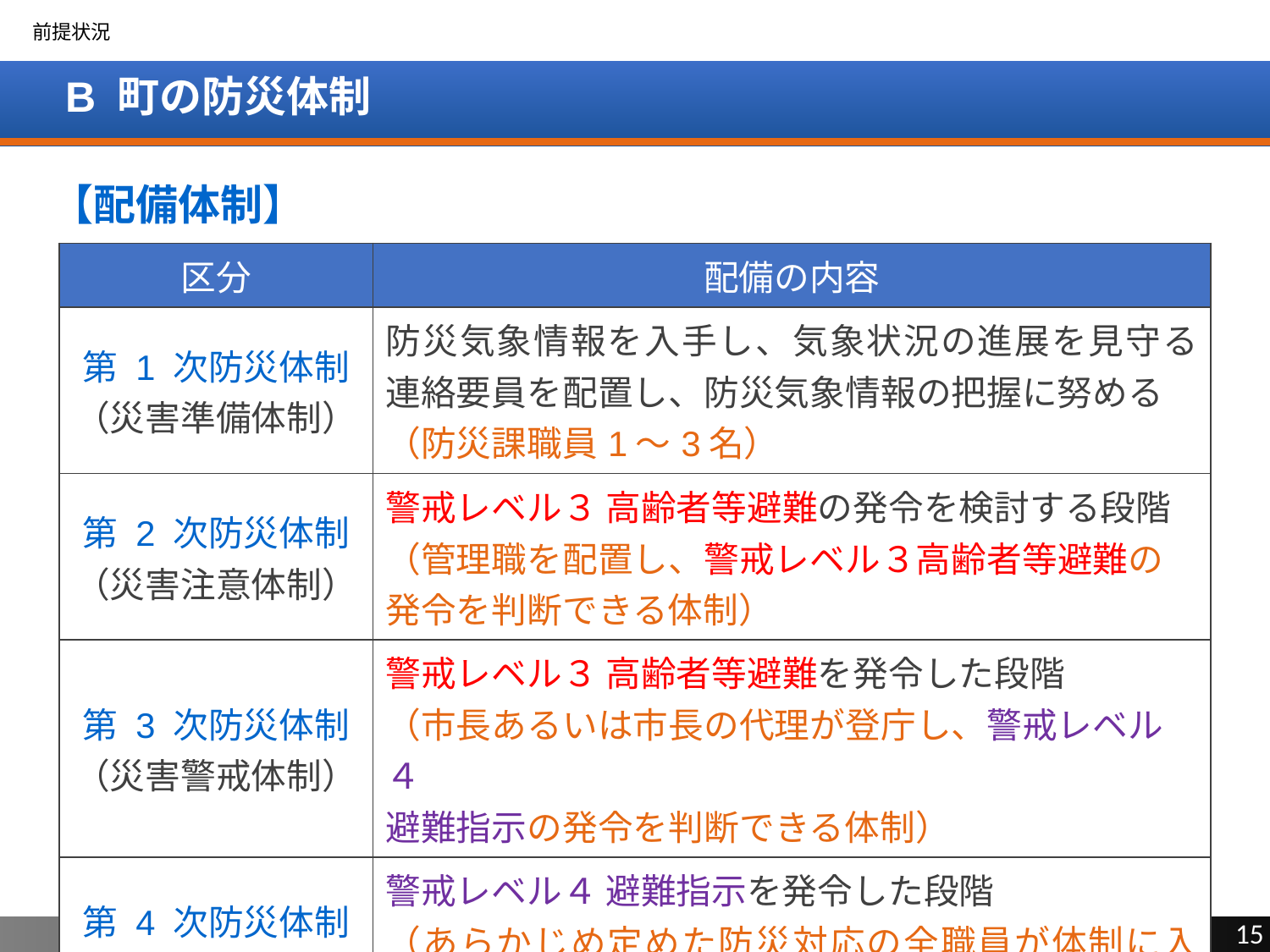

前提状況
# B 町の防災体制
【配備体制】
| 区分 | 配備の内容 |
| --- | --- |
| 第 1 次防災体制 （災害準備体制） | 防災気象情報を入手し、気象状況の進展を見守る連絡要員を配置し、防災気象情報の把握に努める （防災課職員1～3名） |
| 第 2 次防災体制 （災害注意体制） | 警戒レベル３ 高齢者等避難の発令を検討する段階 （管理職を配置し、警戒レベル３高齢者等避難の発令を判断できる体制） |
| 第 3 次防災体制 （災害警戒体制） | 警戒レベル３ 高齢者等避難を発令した段階 （市長あるいは市長の代理が登庁し、警戒レベル４ 避難指示の発令を判断できる体制） |
| 第 4 次防災体制 （非常体制） 　※災害対策本部設置 | 警戒レベル４ 避難指示を発令した段階 （あらかじめ定めた防災対応の全職員が体制に入る。災害が切迫・発生した段階もこの体制を引き継ぐ） |
15